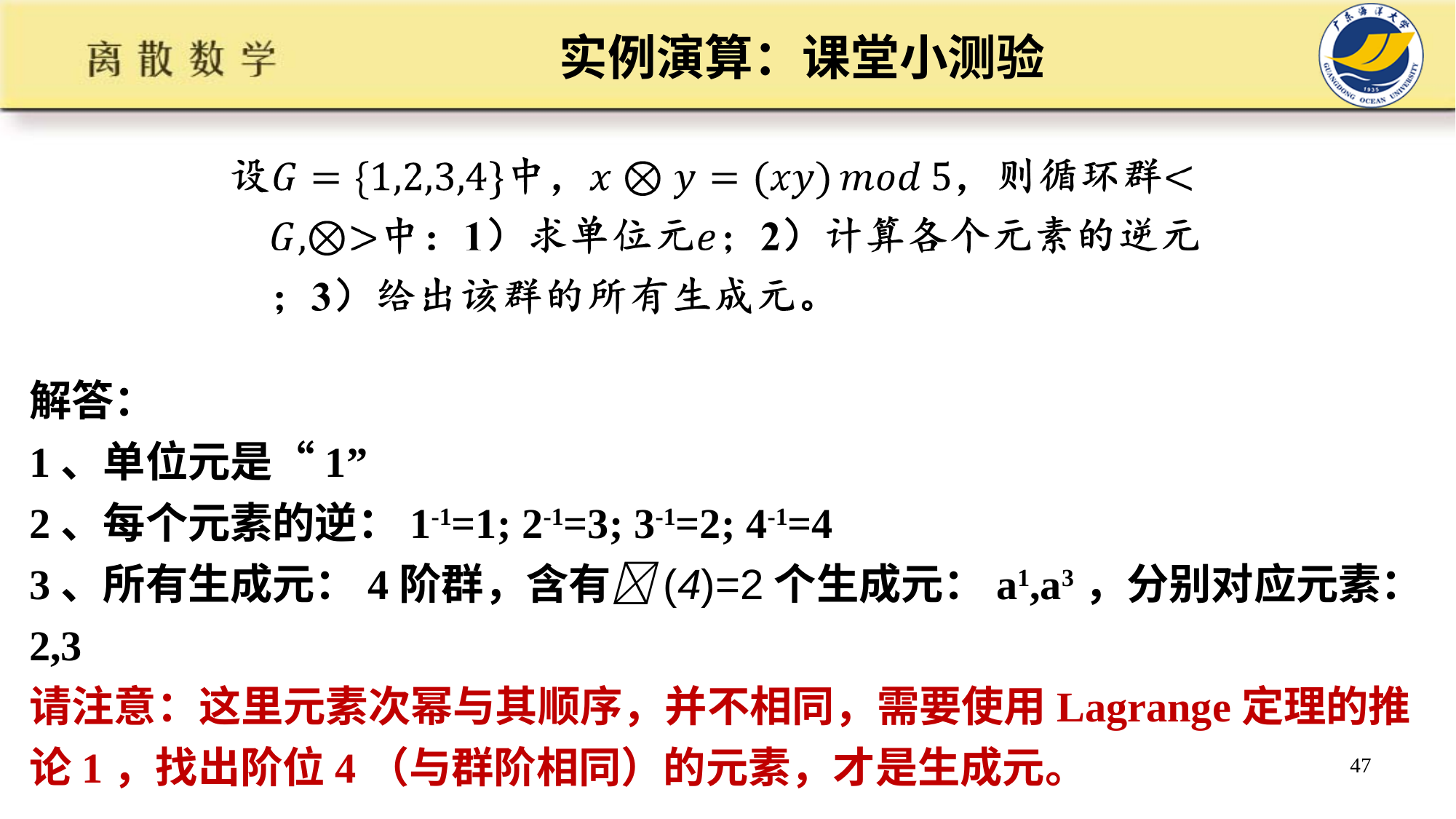

# 实例演算：课堂小测验

解答：
1、单位元是“1”
2、每个元素的逆：1-1=1; 2-1=3; 3-1=2; 4-1=4
3、所有生成元：4阶群，含有φ(4)=2个生成元：a1,a3，分别对应元素：2,3
请注意：这里元素次幂与其顺序，并不相同，需要使用Lagrange定理的推论1，找出阶位4（与群阶相同）的元素，才是生成元。
47